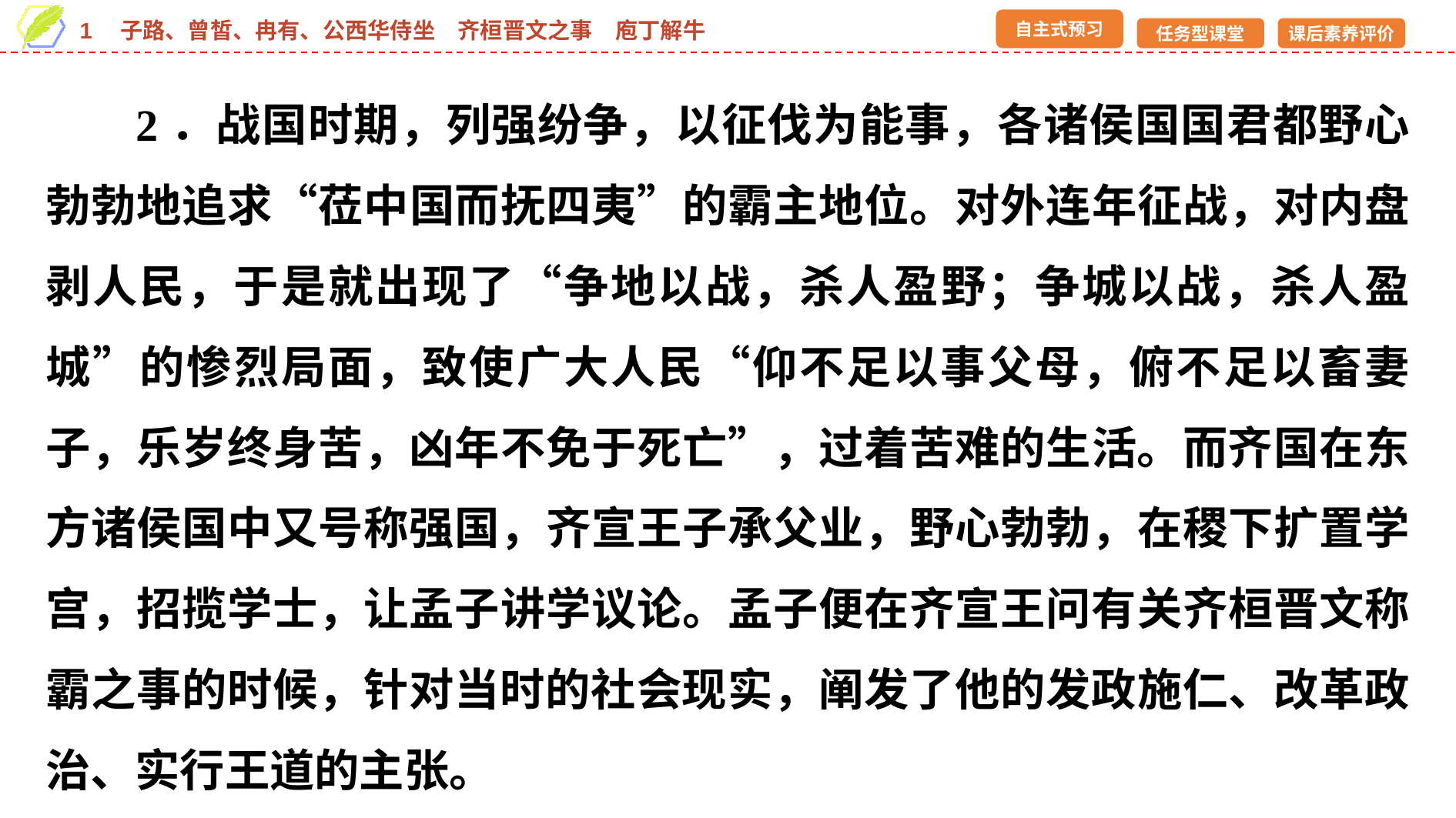

2．战国时期，列强纷争，以征伐为能事，各诸侯国国君都野心勃勃地追求“莅中国而抚四夷”的霸主地位。对外连年征战，对内盘剥人民，于是就出现了“争地以战，杀人盈野；争城以战，杀人盈城”的惨烈局面，致使广大人民“仰不足以事父母，俯不足以畜妻子，乐岁终身苦，凶年不免于死亡”，过着苦难的生活。而齐国在东方诸侯国中又号称强国，齐宣王子承父业，野心勃勃，在稷下扩置学宫，招揽学士，让孟子讲学议论。孟子便在齐宣王问有关齐桓晋文称霸之事的时候，针对当时的社会现实，阐发了他的发政施仁、改革政治、实行王道的主张。